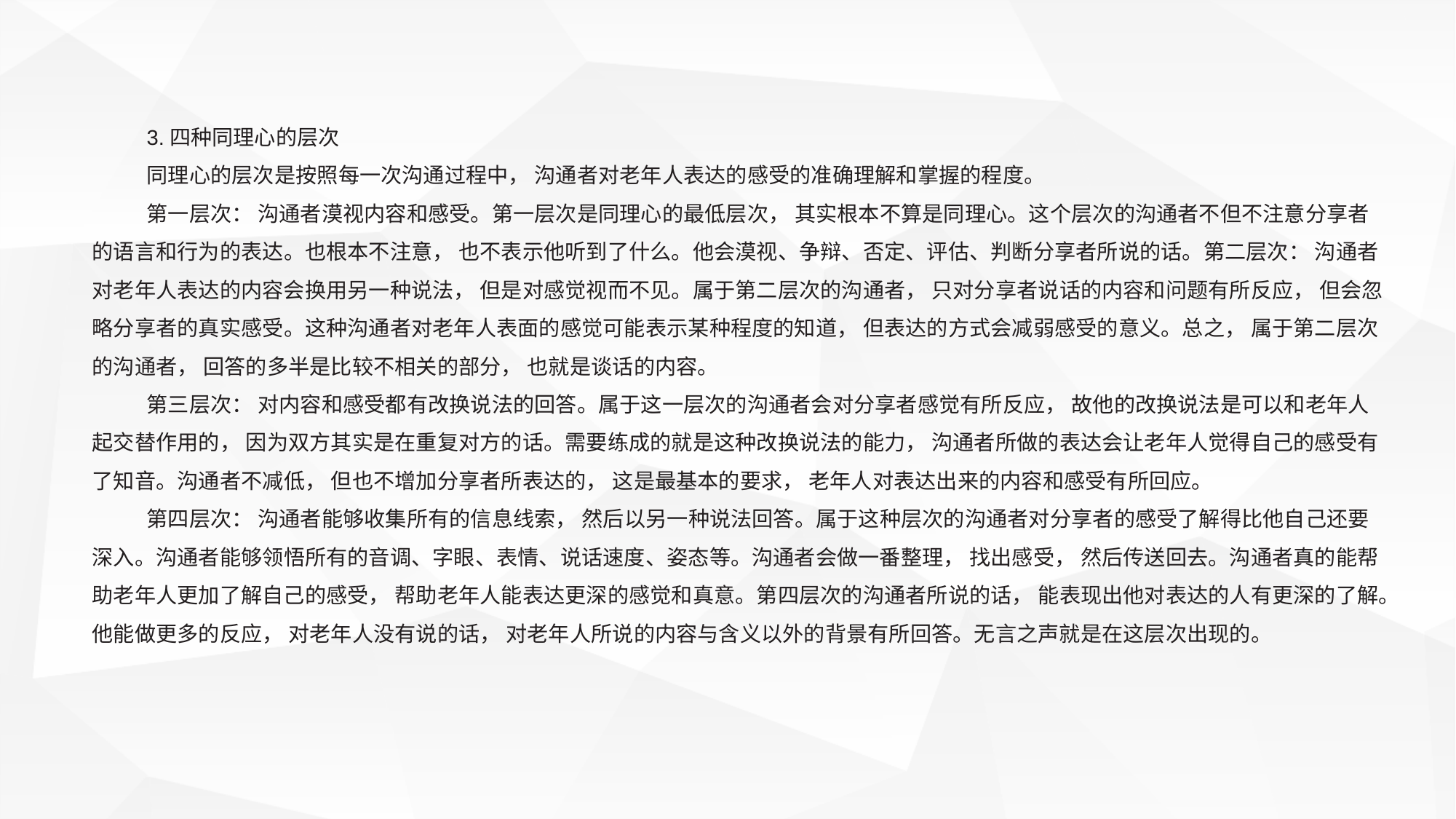

3.四种同理心的层次
同理心的层次是按照每一次沟通过程中， 沟通者对老年人表达的感受的准确理解和掌握的程度。
第一层次： 沟通者漠视内容和感受。第一层次是同理心的最低层次， 其实根本不算是同理心。这个层次的沟通者不但不注意分享者的语言和行为的表达。也根本不注意， 也不表示他听到了什么。他会漠视、争辩、否定、评估、判断分享者所说的话。第二层次： 沟通者对老年人表达的内容会换用另一种说法， 但是对感觉视而不见。属于第二层次的沟通者， 只对分享者说话的内容和问题有所反应， 但会忽略分享者的真实感受。这种沟通者对老年人表面的感觉可能表示某种程度的知道， 但表达的方式会减弱感受的意义。总之， 属于第二层次的沟通者， 回答的多半是比较不相关的部分， 也就是谈话的内容。
第三层次： 对内容和感受都有改换说法的回答。属于这一层次的沟通者会对分享者感觉有所反应， 故他的改换说法是可以和老年人起交替作用的， 因为双方其实是在重复对方的话。需要练成的就是这种改换说法的能力， 沟通者所做的表达会让老年人觉得自己的感受有了知音。沟通者不减低， 但也不增加分享者所表达的， 这是最基本的要求， 老年人对表达出来的内容和感受有所回应。
第四层次： 沟通者能够收集所有的信息线索， 然后以另一种说法回答。属于这种层次的沟通者对分享者的感受了解得比他自己还要深入。沟通者能够领悟所有的音调、字眼、表情、说话速度、姿态等。沟通者会做一番整理， 找出感受， 然后传送回去。沟通者真的能帮助老年人更加了解自己的感受， 帮助老年人能表达更深的感觉和真意。第四层次的沟通者所说的话， 能表现出他对表达的人有更深的了解。他能做更多的反应， 对老年人没有说的话， 对老年人所说的内容与含义以外的背景有所回答。无言之声就是在这层次出现的。